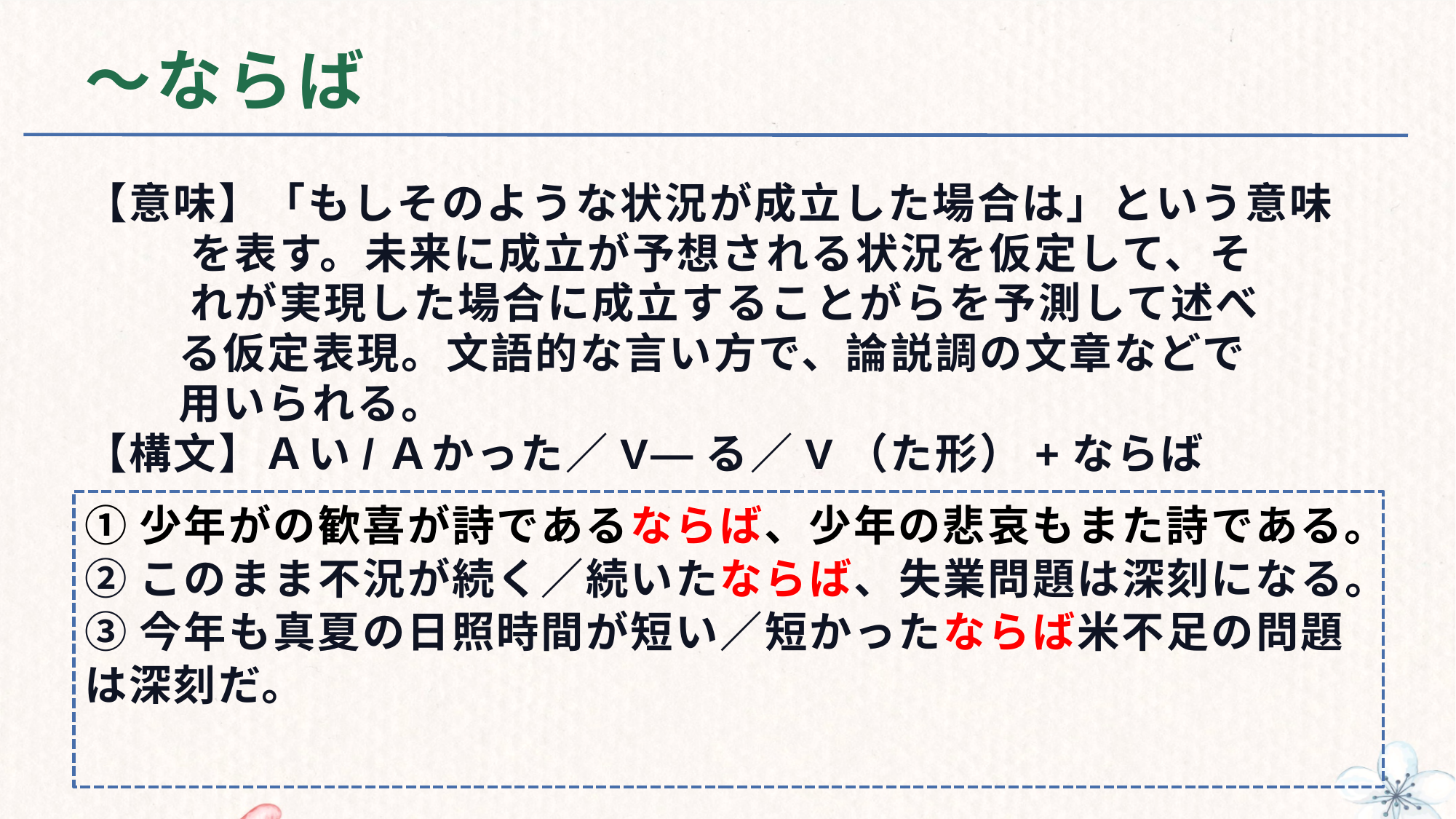

# ～ならば
【意味】「もしそのような状況が成立した場合は」という意味
        を表す。未来に成立が予想される状況を仮定して、そ
        れが実現した場合に成立することがらを予測して述べ
       る仮定表現。文語的な言い方で、論説調の文章などで
       用いられる。
【構文】Ａい/Ａかった／V—る／V（た形）+ならば
①少年がの歓喜が詩であるならば、少年の悲哀もまた詩である。
②このまま不況が続く／続いたならば、失業問題は深刻になる。
③今年も真夏の日照時間が短い／短かったならば米不足の問題は深刻だ。